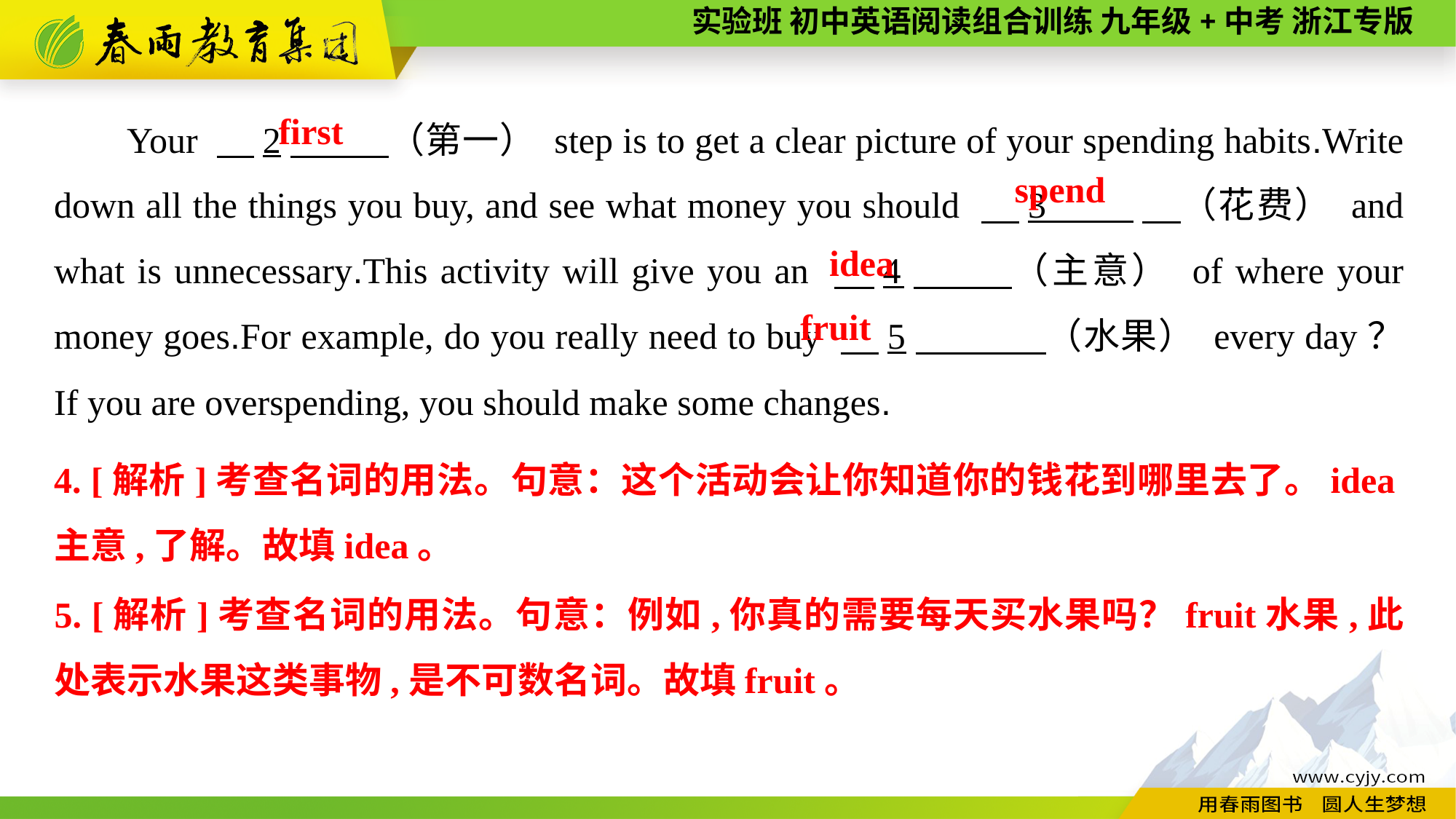

Your 　2　       （第一） step is to get a clear picture of your spending habits.Write down all the things you buy, and see what money you should 　3        　（花费） and what is unnecessary.This activity will give you an 　4　     （主意） of where your money goes.For example, do you really need to buy 　5　          （水果） every day？ If you are overspending, you should make some changes.
first
spend
idea
fruit
4. [解析]考查名词的用法。句意：这个活动会让你知道你的钱花到哪里去了。idea主意,了解。故填idea。
5. [解析]考查名词的用法。句意：例如,你真的需要每天买水果吗？fruit水果,此处表示水果这类事物,是不可数名词。故填fruit。